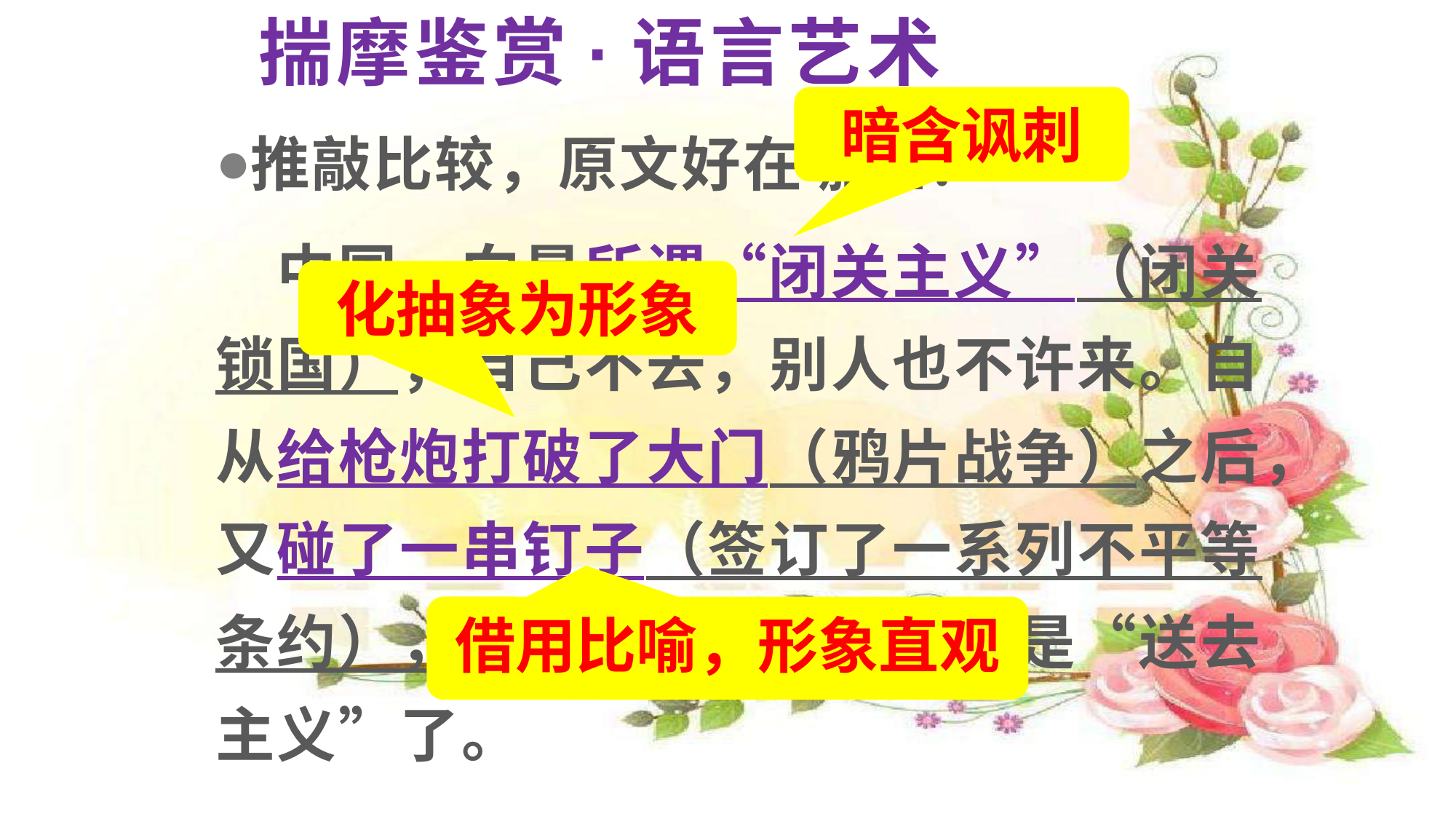

# 揣摩鉴赏·语言艺术
暗含讽刺
推敲比较，原文好在哪里？
   中国一向是所谓“闭关主义”（闭关锁国），自己不去，别人也不许来。自从给枪炮打破了大门（鸦片战争）之后，又碰了一串钉子（签订了一系列不平等条约），到现在，成了什么都是“送去主义”了。
化抽象为形象

借用比喻，形象直观